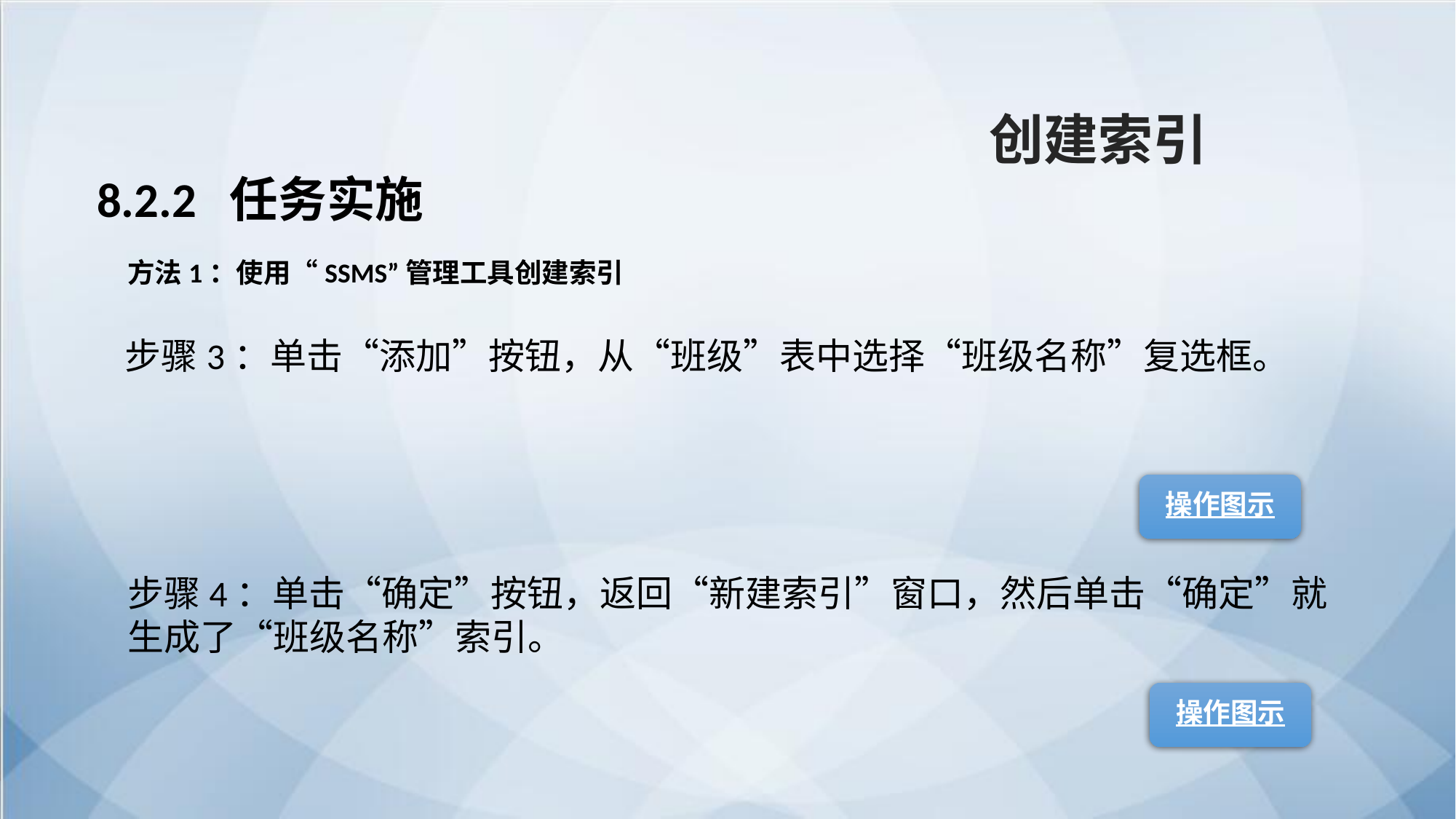

创建索引
8.2.2  任务实施
方法1：使用“SSMS”管理工具创建索引
步骤3：单击“添加”按钮，从“班级”表中选择“班级名称”复选框。
操作图示
步骤4：单击“确定”按钮，返回“新建索引”窗口，然后单击“确定”就生成了“班级名称”索引。
操作图示